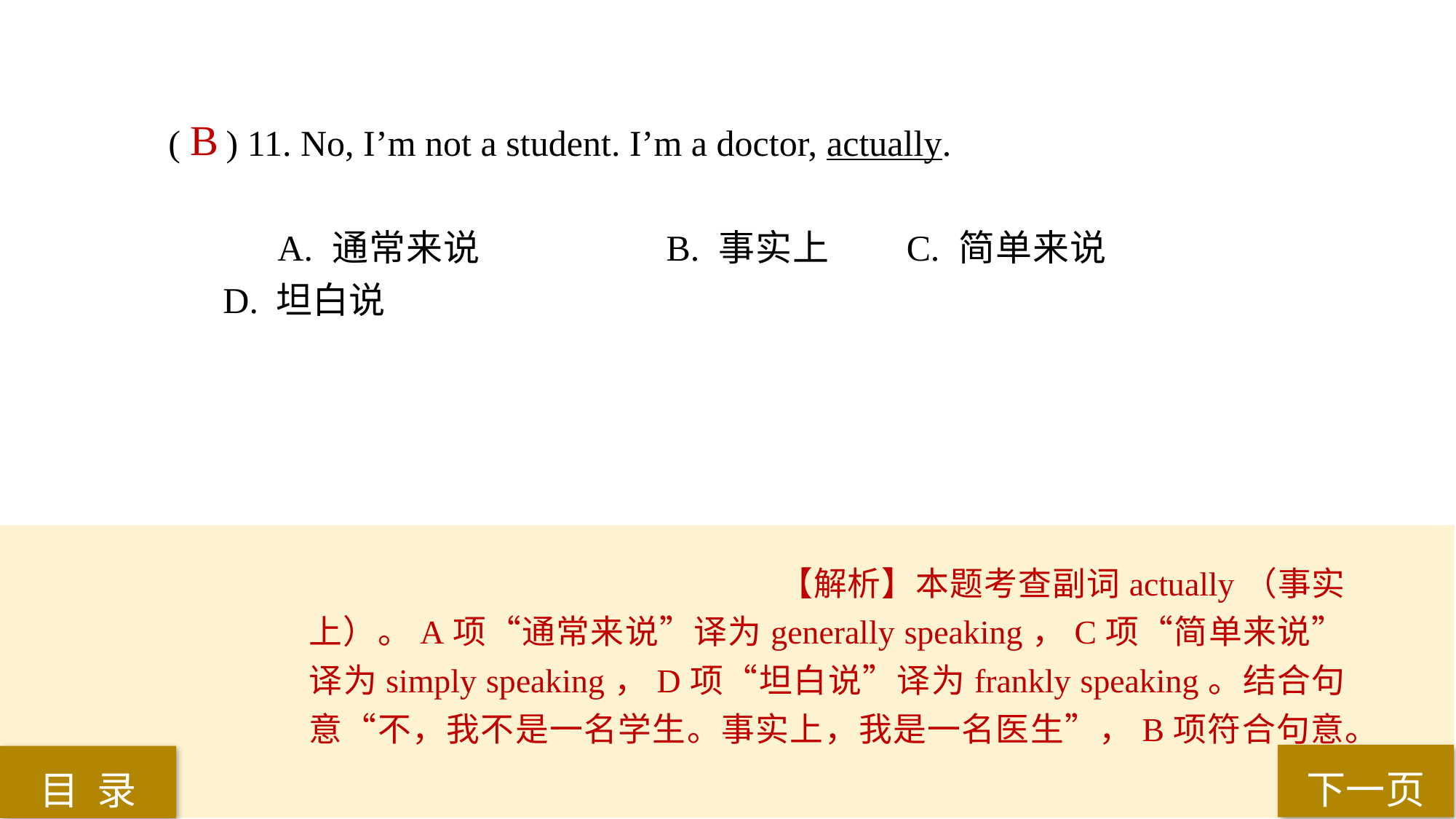

(     ) 11. No, I’m not a student. I’m a doctor, actually.

A. 通常来说 		B. 事实上	 C. 简单来说 		D. 坦白说
B
【解析】本题考查副词actually（事实上）。A项“通常来说”译为generally speaking，C项“简单来说”译为simply speaking，D项“坦白说”译为frankly speaking。结合句意“不，我不是一名学生。事实上，我是一名医生”，B项符合句意。